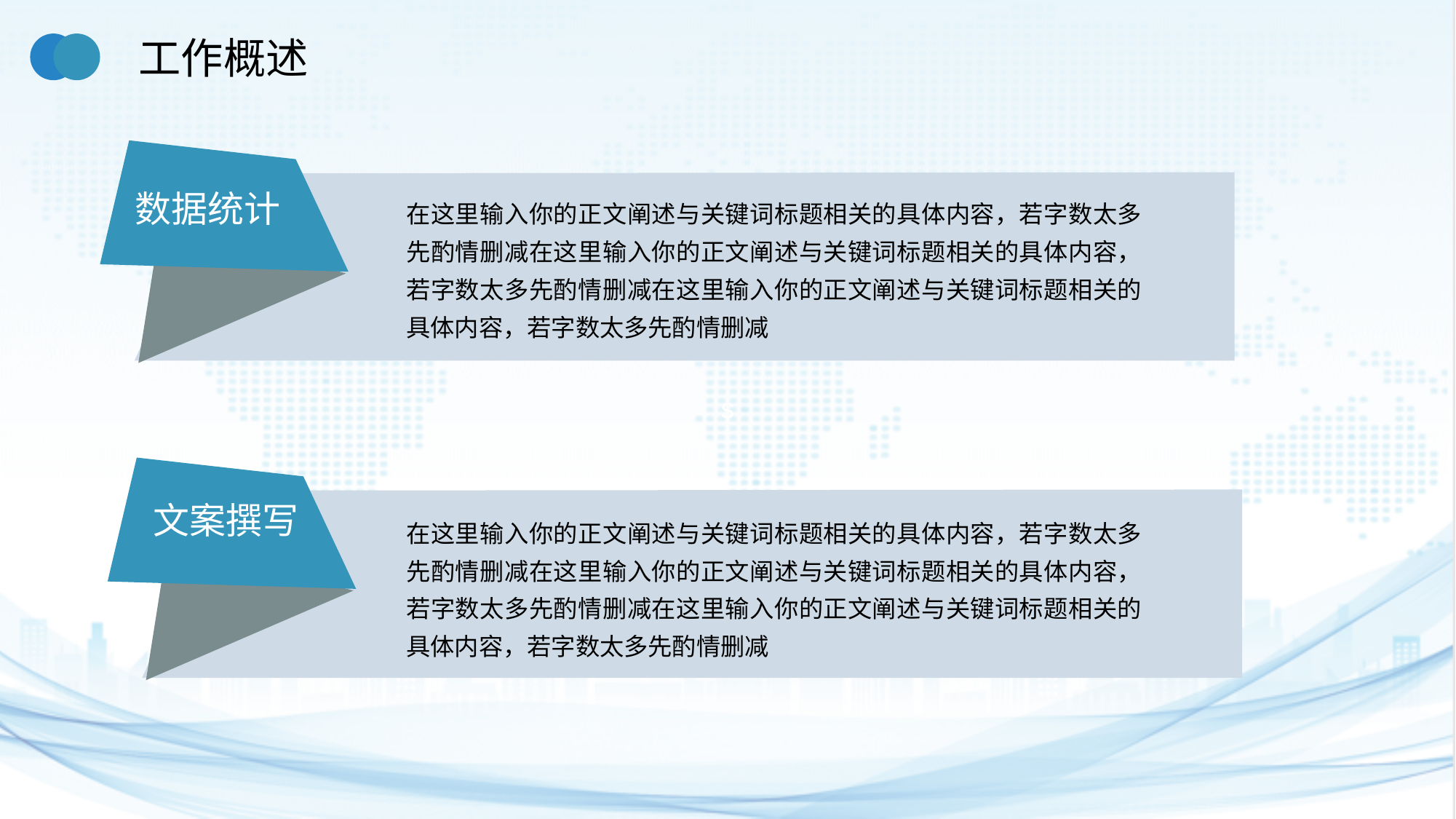

工作概述
数据统计
在这里输入你的正文阐述与关键词标题相关的具体内容，若字数太多先酌情删减在这里输入你的正文阐述与关键词标题相关的具体内容，若字数太多先酌情删减在这里输入你的正文阐述与关键词标题相关的具体内容，若字数太多先酌情删减
文案撰写
在这里输入你的正文阐述与关键词标题相关的具体内容，若字数太多先酌情删减在这里输入你的正文阐述与关键词标题相关的具体内容，若字数太多先酌情删减在这里输入你的正文阐述与关键词标题相关的具体内容，若字数太多先酌情删减